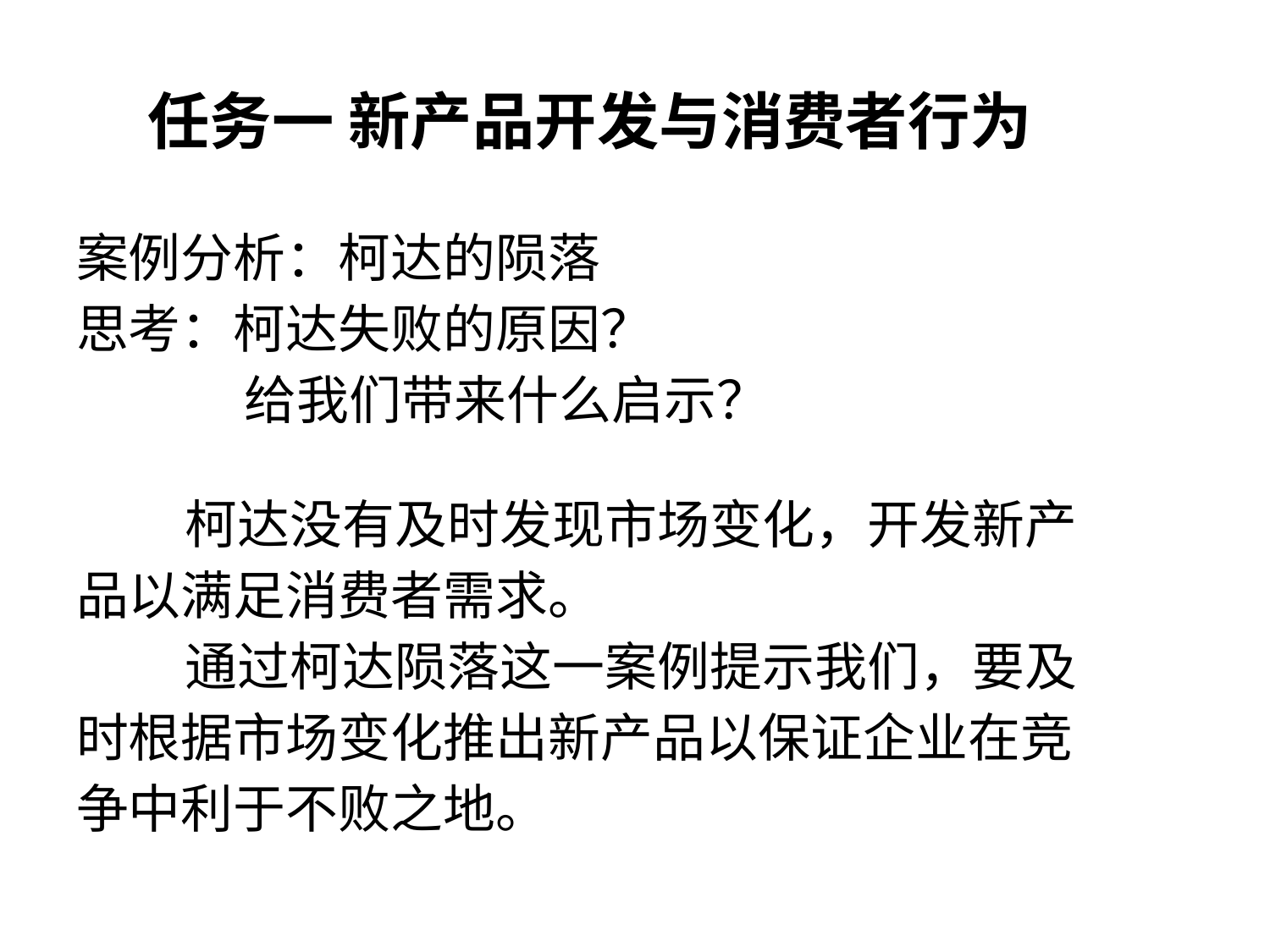

# 任务一 新产品开发与消费者行为
案例分析：柯达的陨落
思考：柯达失败的原因？
             给我们带来什么启示？

        柯达没有及时发现市场变化，开发新产
品以满足消费者需求。
        通过柯达陨落这一案例提示我们，要及
时根据市场变化推出新产品以保证企业在竞
争中利于不败之地。